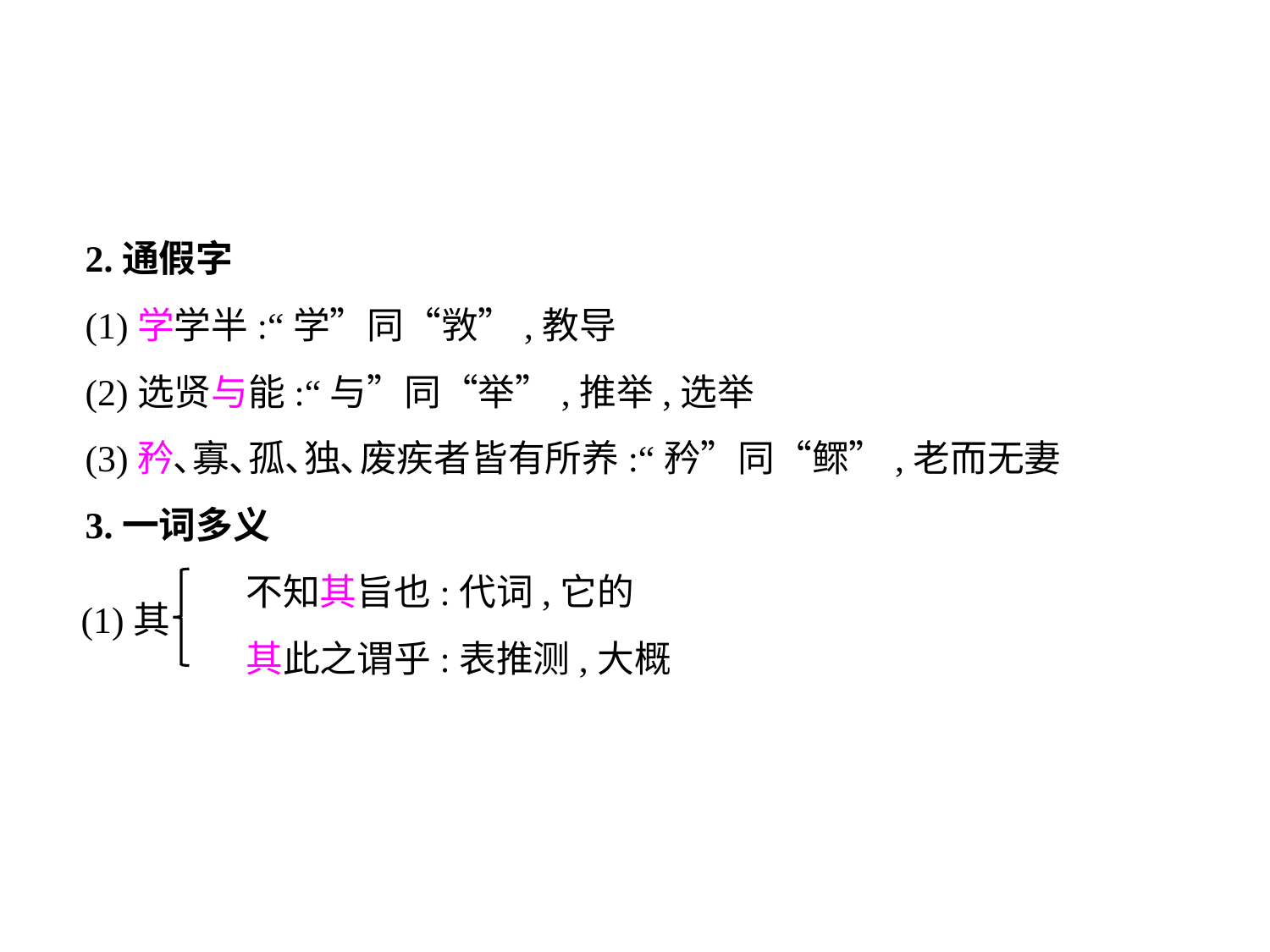

2.通假字
(1)学学半:“学”同“敩”,教导
(2)选贤与能:“与”同“举”,推举,选举
(3)矜､寡､孤､独､废疾者皆有所养:“矜”同“鳏”,老而无妻
3.一词多义
	   不知其旨也:代词,它的
	   其此之谓乎:表推测,大概

(1)其